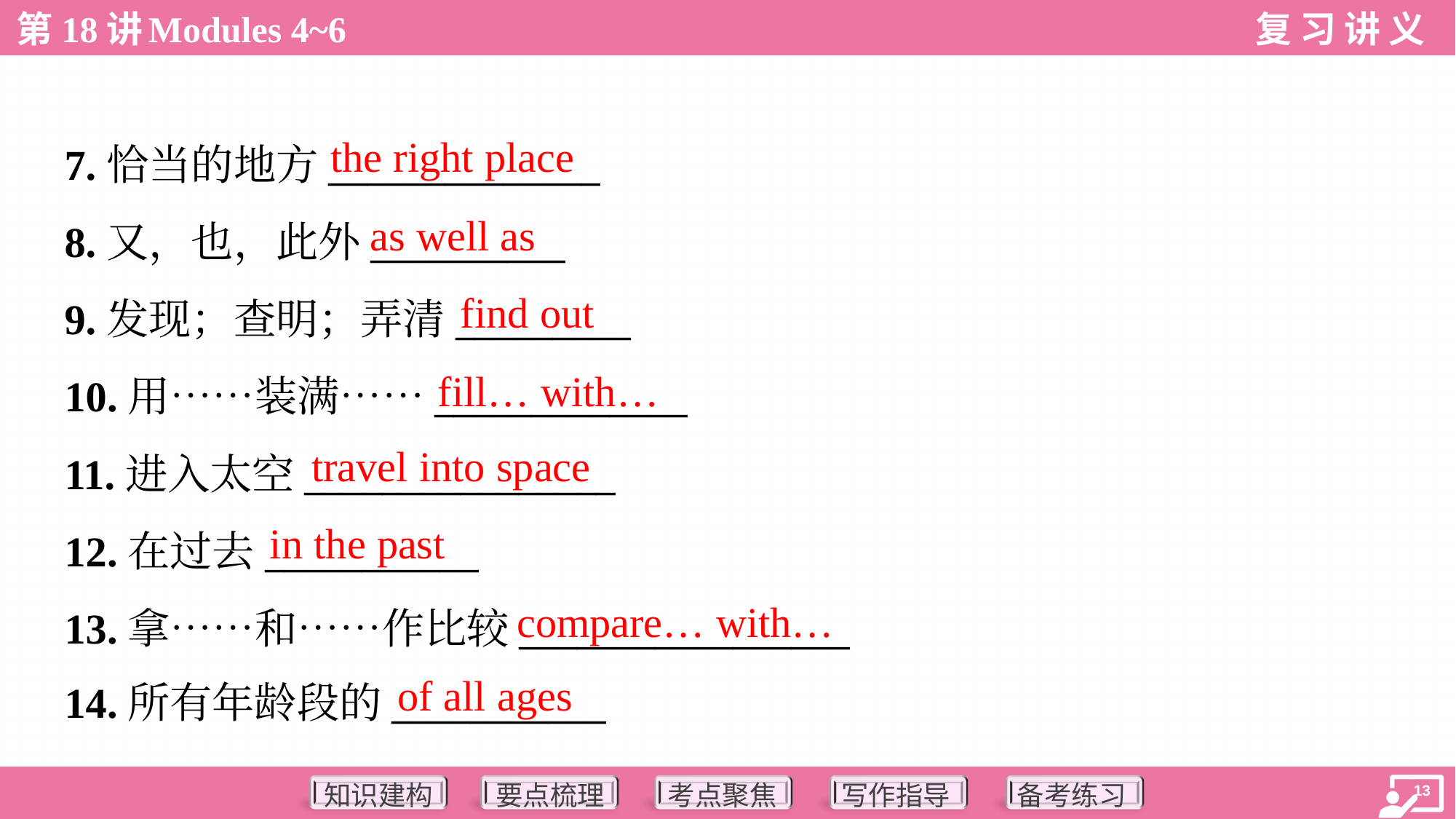

the right place
7.恰当的地方______________
8.又，也，此外__________
9.发现；查明；弄清_________
10.用……装满……_____________
11.进入太空________________
12.在过去___________
13.拿……和……作比较_________________
14.所有年龄段的___________
as well as
find out
fill… with…
travel into space
in the past
compare… with…
of all ages